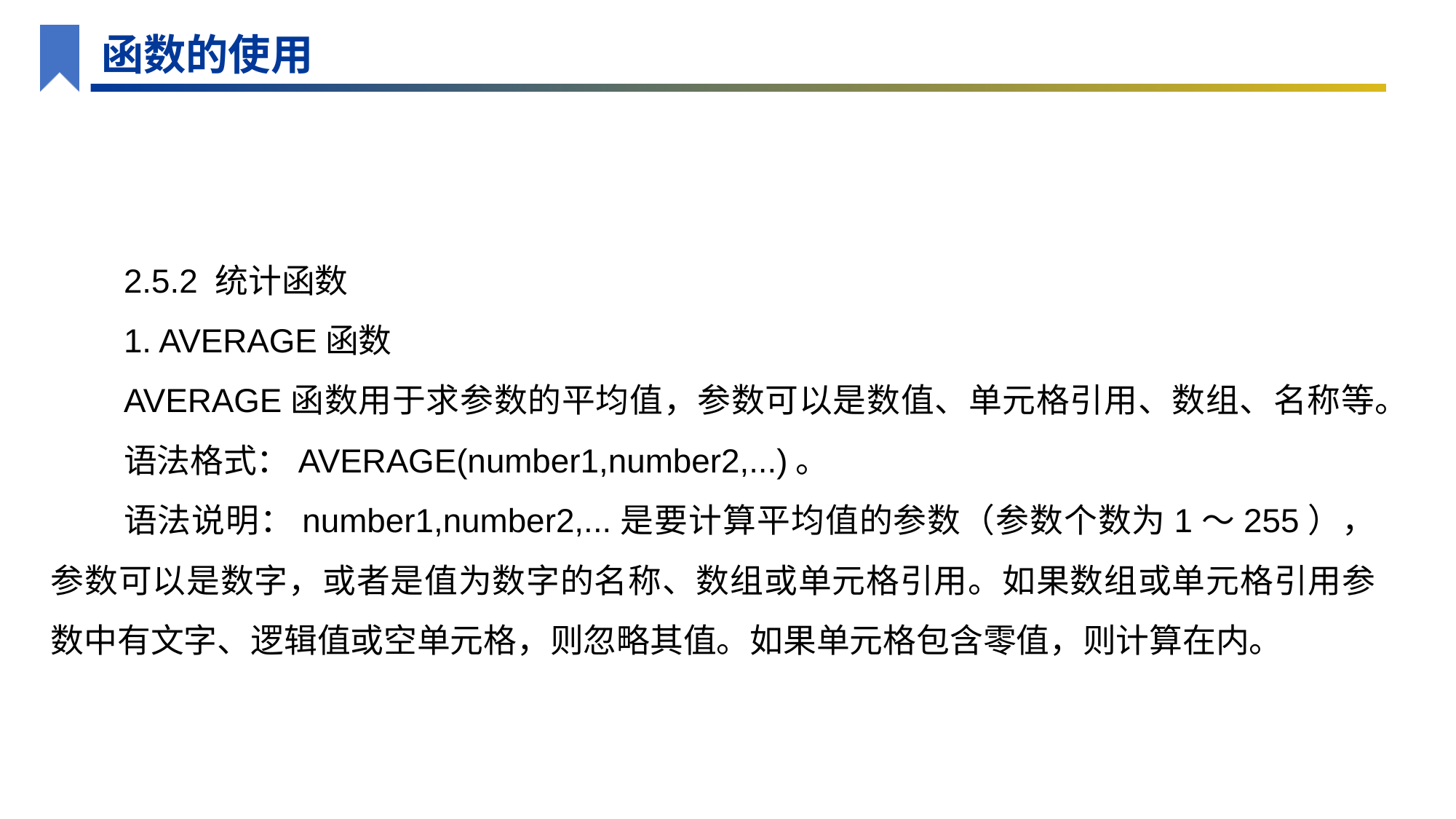

函数的使用
2.5.2 统计函数
1. AVERAGE函数
AVERAGE函数用于求参数的平均值，参数可以是数值、单元格引用、数组、名称等。
语法格式：AVERAGE(number1,number2,...)。
语法说明：number1,number2,...是要计算平均值的参数（参数个数为1～255），参数可以是数字，或者是值为数字的名称、数组或单元格引用。如果数组或单元格引用参数中有文字、逻辑值或空单元格，则忽略其值。如果单元格包含零值，则计算在内。